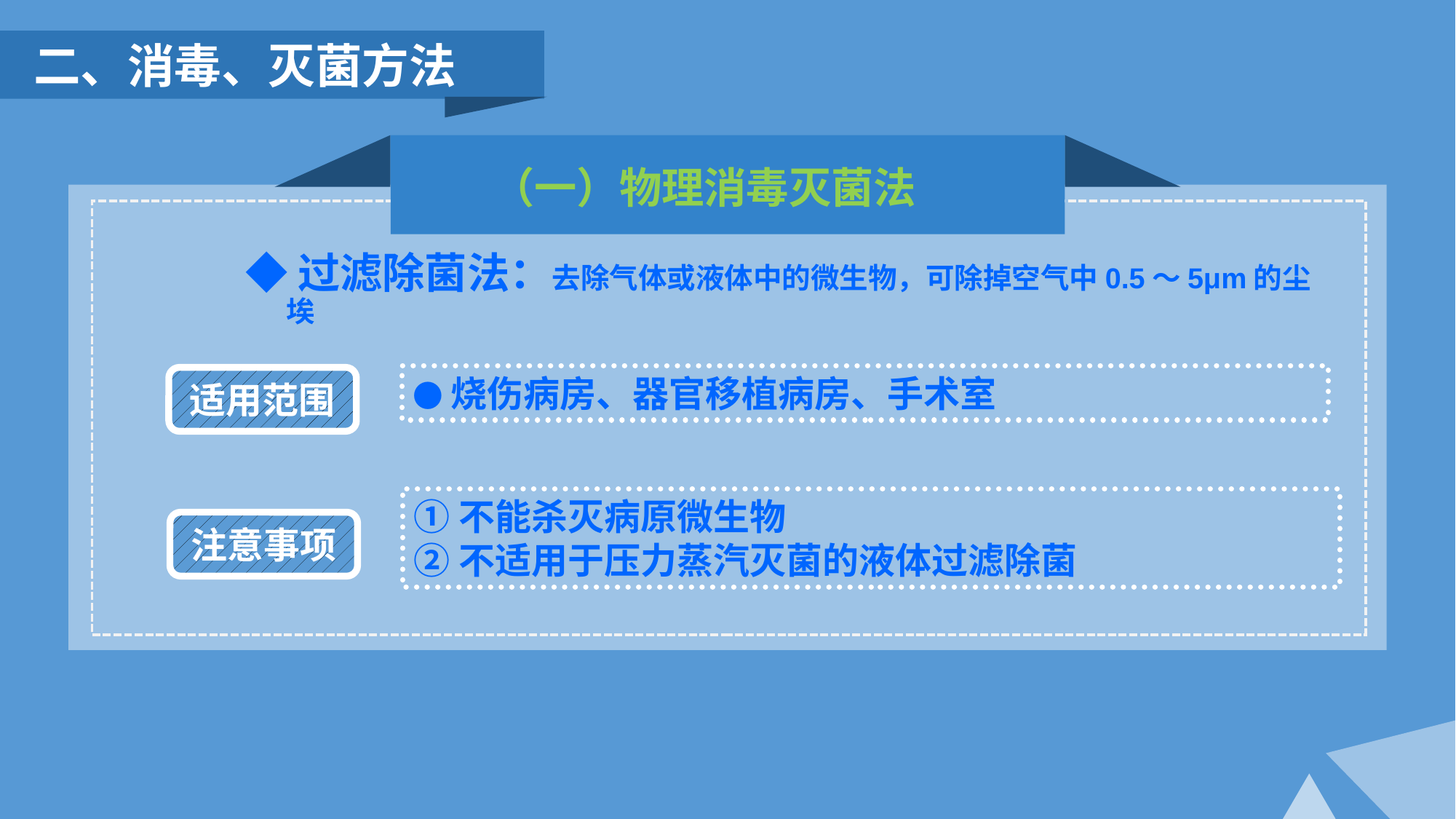

二、消毒、灭菌方法

（一）物理消毒灭菌法

◆过滤除菌法：去除气体或液体中的微生物，可除掉空气中0.5～5μm的尘埃
●烧伤病房、器官移植病房、手术室
适用范围
①不能杀灭病原微生物
②不适用于压力蒸汽灭菌的液体过滤除菌
注意事项